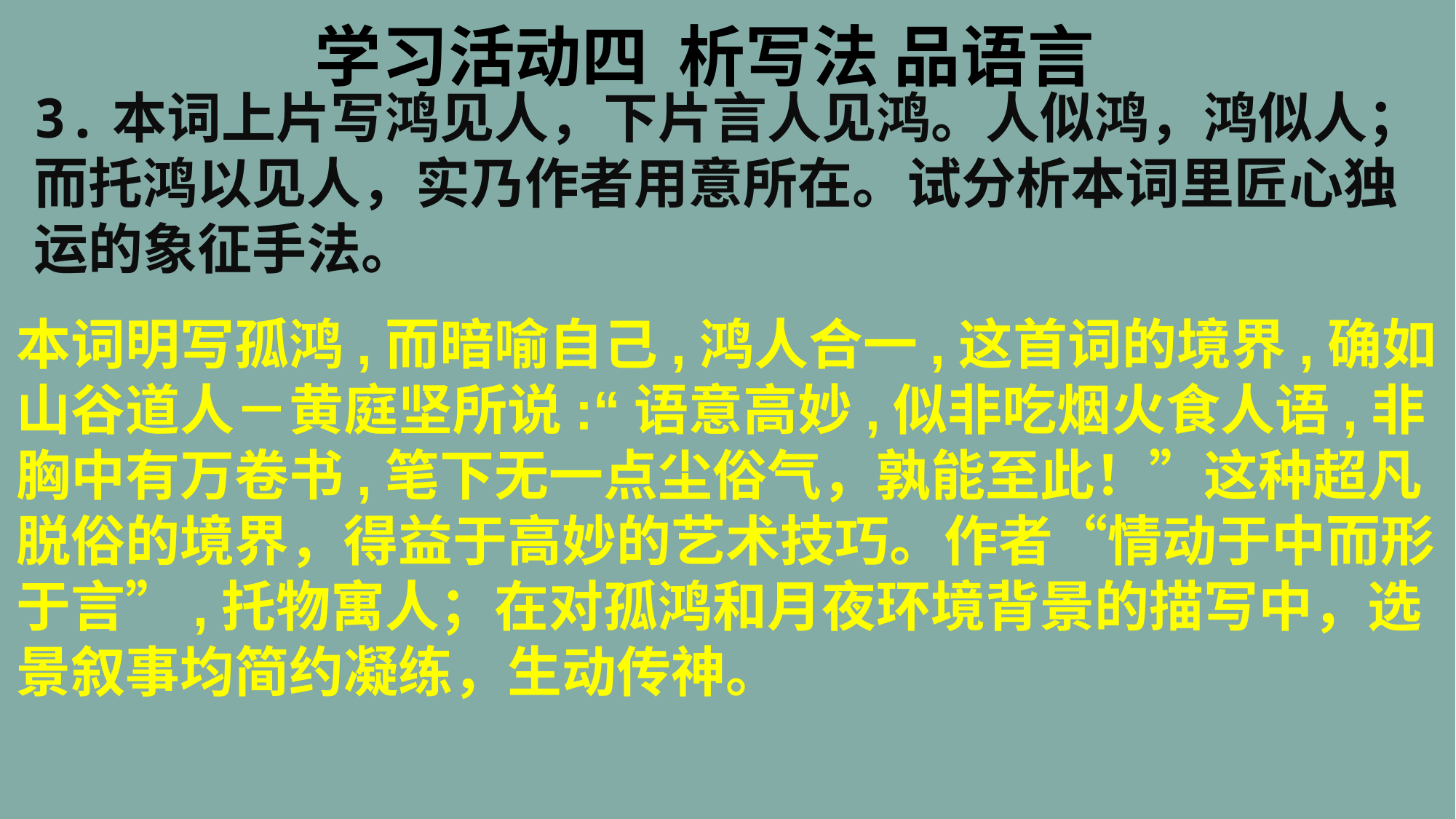

学习活动四  析写法 品语言

3.本词上片写鸿见人，下片言人见鸿。人似鸿，鸿似人；而托鸿以见人，实乃作者用意所在。试分析本词里匠心独运的象征手法。
本词明写孤鸿,而暗喻自己,鸿人合一,这首词的境界,确如山谷道人－黄庭坚所说:“语意高妙,似非吃烟火食人语,非胸中有万卷书,笔下无一点尘俗气，孰能至此！”这种超凡脱俗的境界，得益于高妙的艺术技巧。作者“情动于中而形于言”,托物寓人；在对孤鸿和月夜环境背景的描写中，选景叙事均简约凝练，生动传神。